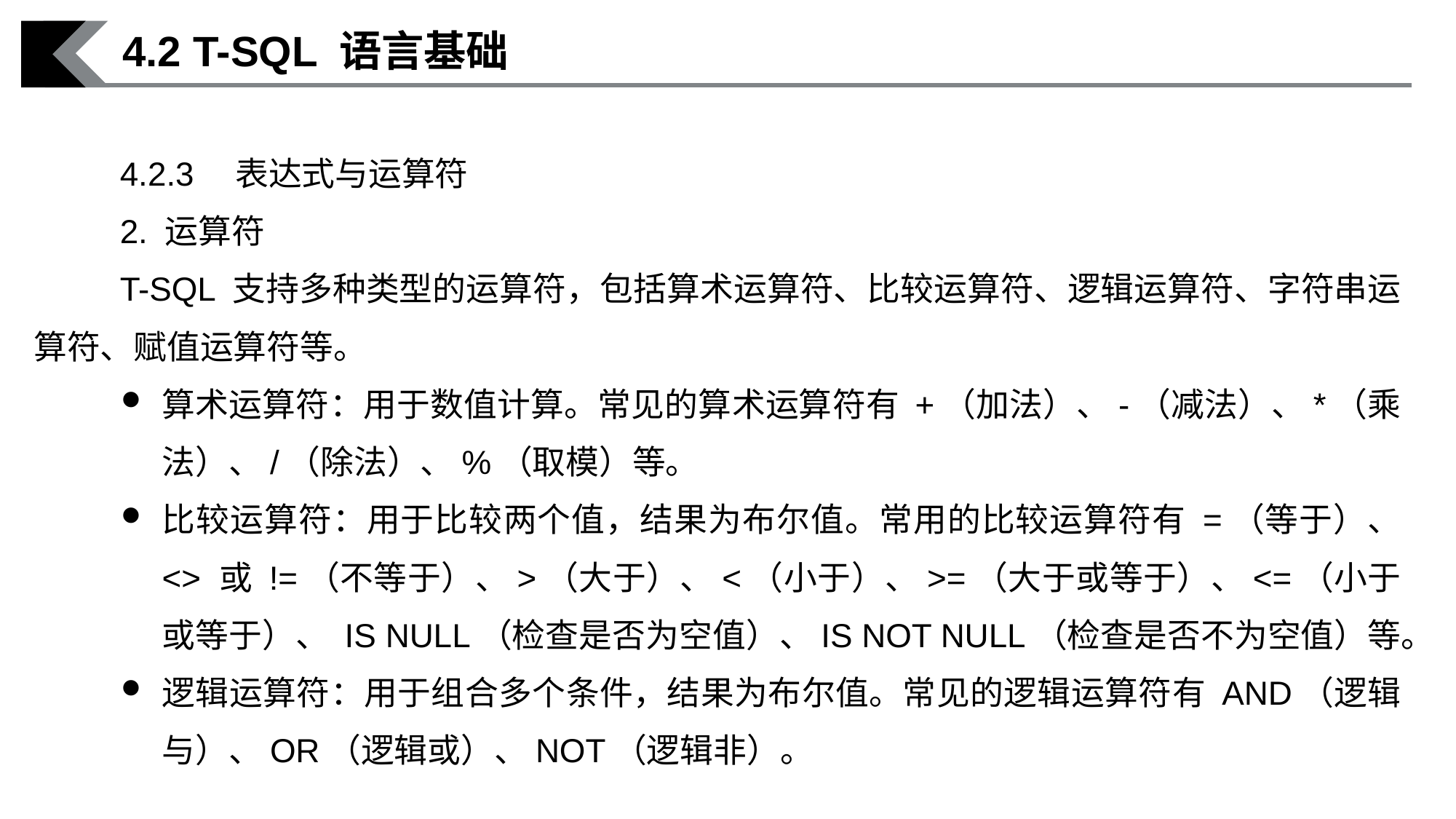

4.2 T-SQL 语言基础
4.2.3　表达式与运算符
2. 运算符
T-SQL 支持多种类型的运算符，包括算术运算符、比较运算符、逻辑运算符、字符串运算符、赋值运算符等。
算术运算符：用于数值计算。常见的算术运算符有 +（加法）、-（减法）、*（乘法）、/（除法）、%（取模）等。
比较运算符：用于比较两个值，结果为布尔值。常用的比较运算符有 =（等于）、 <> 或 !=（不等于）、>（大于）、<（小于）、>=（大于或等于）、<=（小于或等于）、 IS NULL（检查是否为空值）、IS NOT NULL（检查是否不为空值）等。
逻辑运算符：用于组合多个条件，结果为布尔值。常见的逻辑运算符有 AND（逻辑与）、OR（逻辑或）、NOT（逻辑非）。